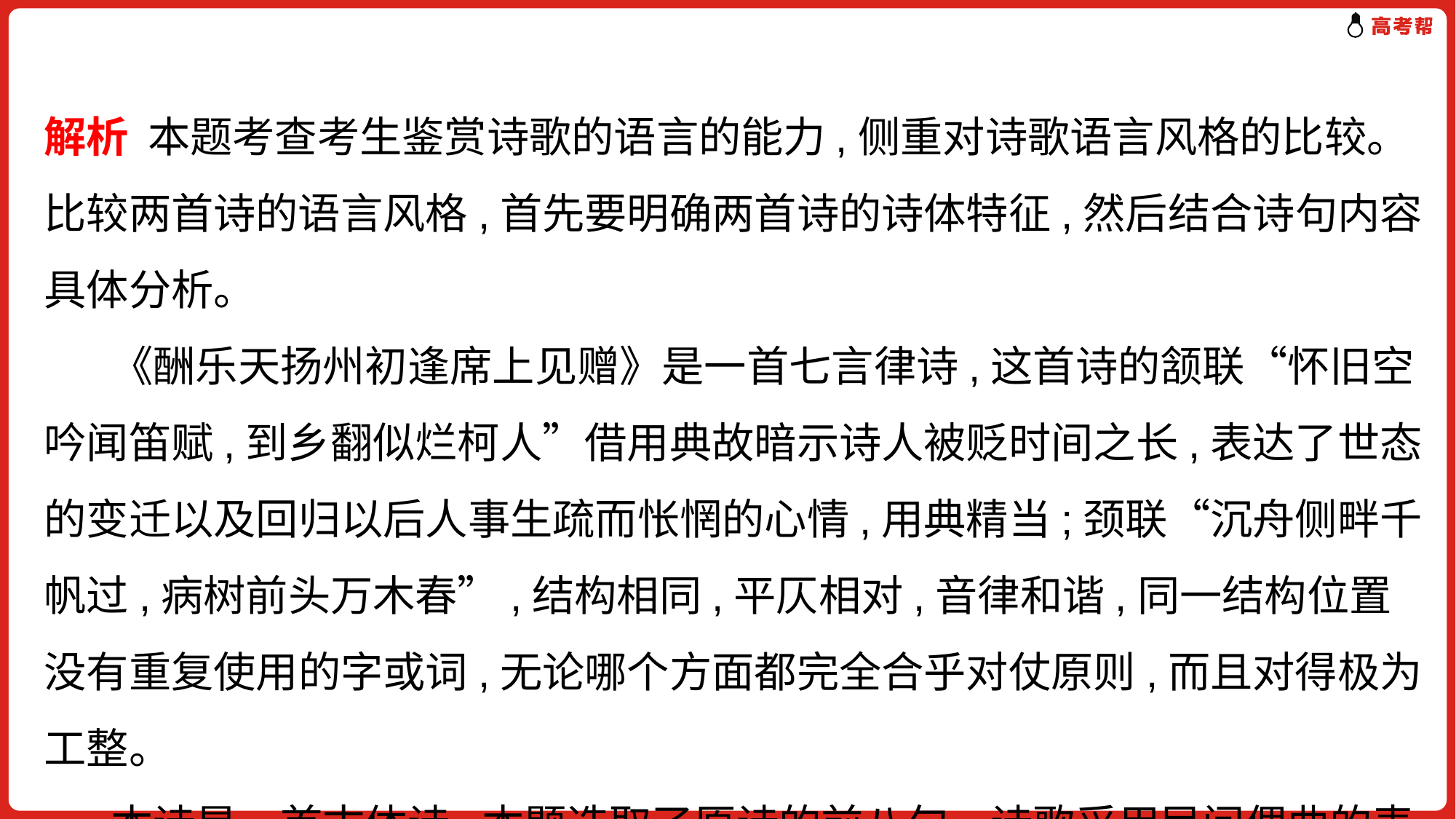

解析  本题考查考生鉴赏诗歌的语言的能力,侧重对诗歌语言风格的比较。比较两首诗的语言风格,首先要明确两首诗的诗体特征,然后结合诗句内容具体分析。
      《酬乐天扬州初逢席上见赠》是一首七言律诗,这首诗的颔联“怀旧空吟闻笛赋,到乡翻似烂柯人”借用典故暗示诗人被贬时间之长,表达了世态的变迁以及回归以后人事生疏而怅惘的心情,用典精当;颈联“沉舟侧畔千帆过,病树前头万木春”,结构相同,平仄相对,音律和谐,同一结构位置没有重复使用的字或词,无论哪个方面都完全合乎对仗原则,而且对得极为工整。
      本诗是一首古体诗,本题选取了原诗的前八句。诗歌采用民间俚曲的表